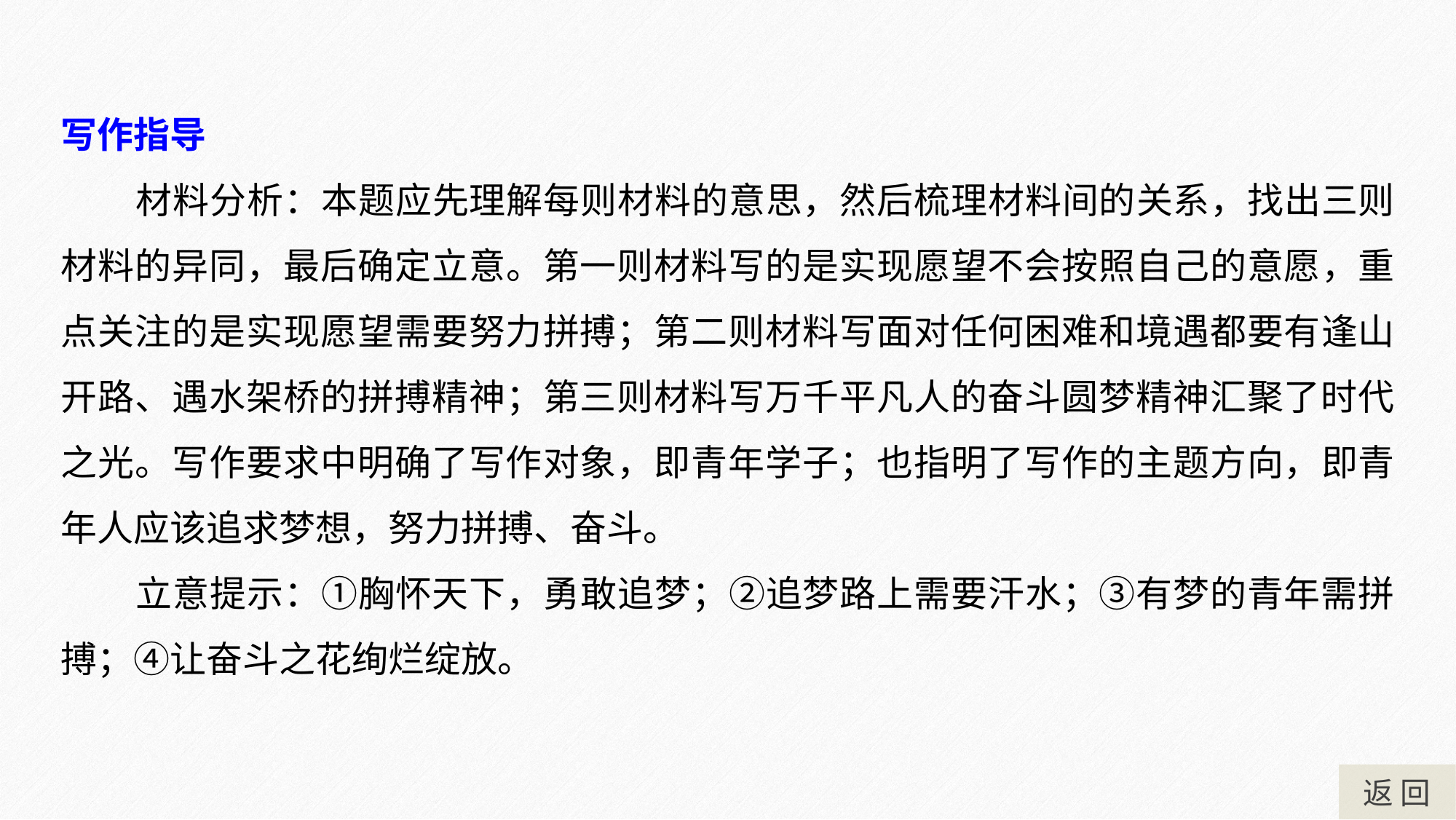

写作指导
材料分析：本题应先理解每则材料的意思，然后梳理材料间的关系，找出三则材料的异同，最后确定立意。第一则材料写的是实现愿望不会按照自己的意愿，重点关注的是实现愿望需要努力拼搏；第二则材料写面对任何困难和境遇都要有逢山开路、遇水架桥的拼搏精神；第三则材料写万千平凡人的奋斗圆梦精神汇聚了时代之光。写作要求中明确了写作对象，即青年学子；也指明了写作的主题方向，即青年人应该追求梦想，努力拼搏、奋斗。
立意提示：①胸怀天下，勇敢追梦；②追梦路上需要汗水；③有梦的青年需拼搏；④让奋斗之花绚烂绽放。
返 回